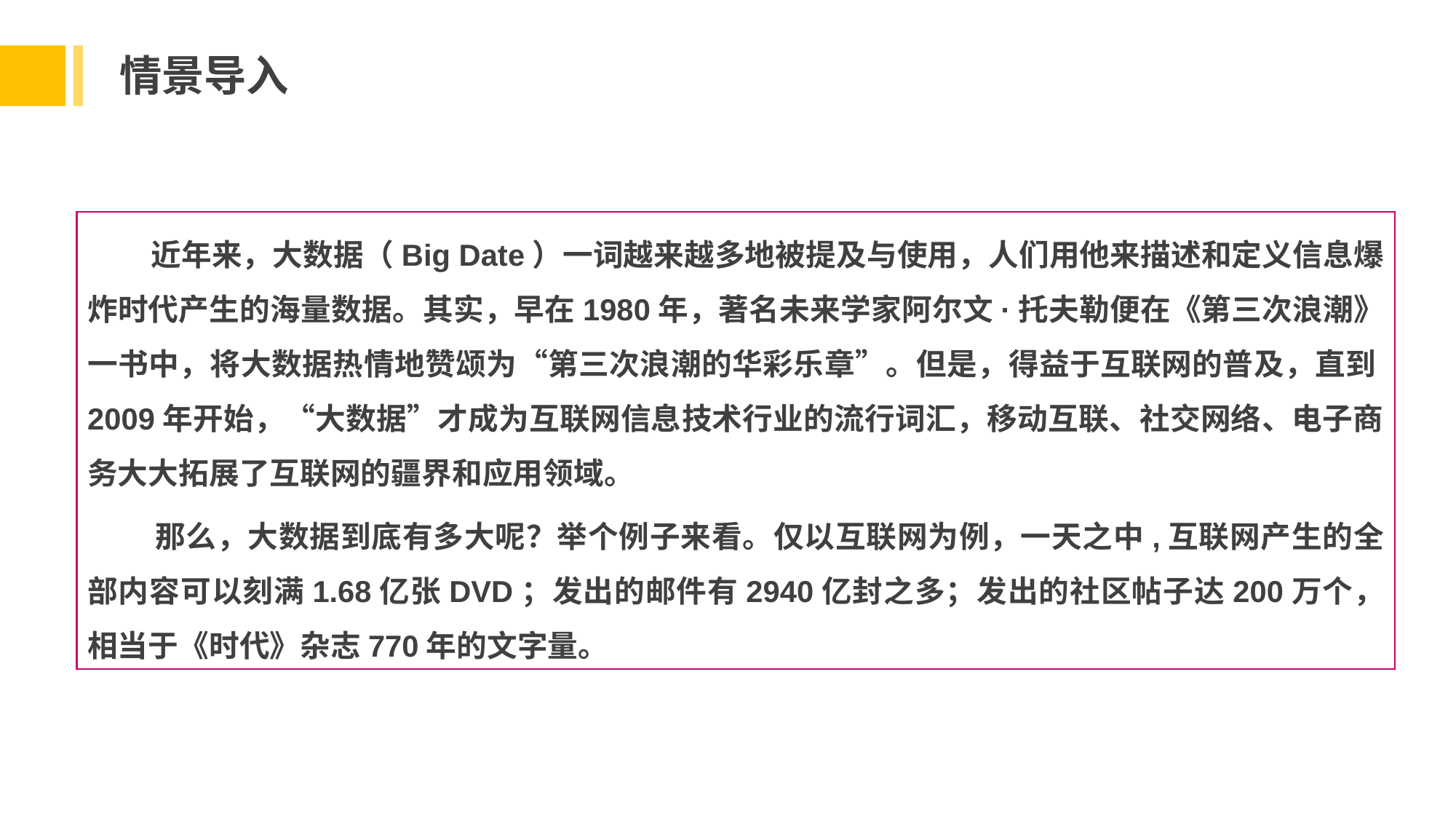

情景导入

        近年来，大数据（Big Date）一词越来越多地被提及与使用，人们用他来描述和定义信息爆炸时代产生的海量数据。其实，早在1980年，著名未来学家阿尔文·托夫勒便在《第三次浪潮》一书中，将大数据热情地赞颂为“第三次浪潮的华彩乐章”。但是，得益于互联网的普及，直到2009年开始，“大数据”才成为互联网信息技术行业的流行词汇，移动互联、社交网络、电子商务大大拓展了互联网的疆界和应用领域。
        那么，大数据到底有多大呢？举个例子来看。仅以互联网为例，一天之中,互联网产生的全部内容可以刻满1.68亿张DVD；发出的邮件有2940亿封之多；发出的社区帖子达200万个，相当于《时代》杂志770年的文字量。